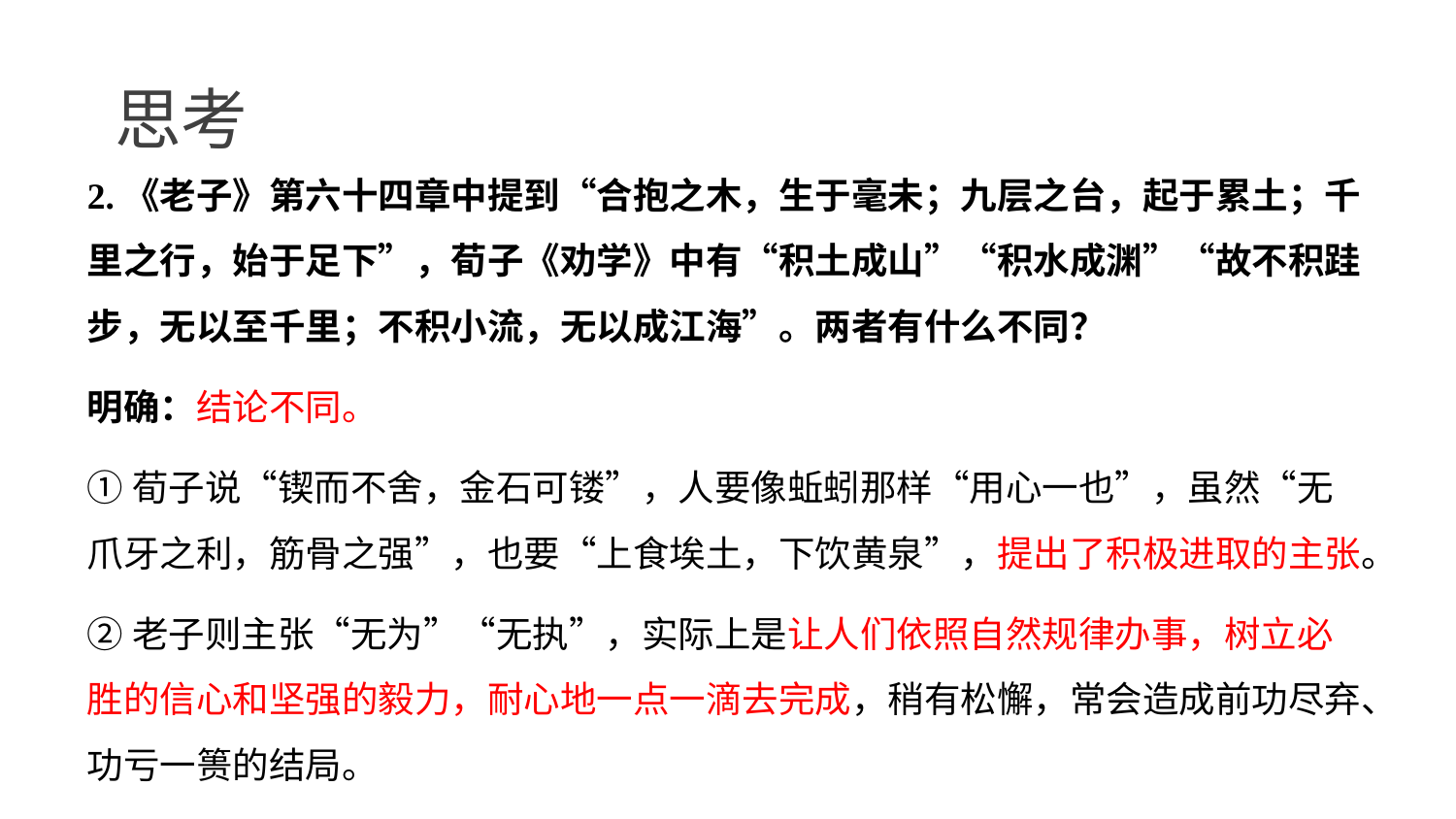

# 思考
2.《老子》第六十四章中提到“合抱之木，生于毫未；九层之台，起于累土；千里之行，始于足下”，荀子《劝学》中有“积土成山”“积水成渊”“故不积跬步，无以至千里；不积小流，无以成江海”。两者有什么不同？
明确：结论不同。
①荀子说“锲而不舍，金石可镂”，人要像蚯蚓那样“用心一也”，虽然“无爪牙之利，筋骨之强”，也要“上食埃土，下饮黄泉”，提出了积极进取的主张。
②老子则主张“无为”“无执”，实际上是让人们依照自然规律办事，树立必胜的信心和坚强的毅力，耐心地一点一滴去完成，稍有松懈，常会造成前功尽弃、功亏一篑的结局。